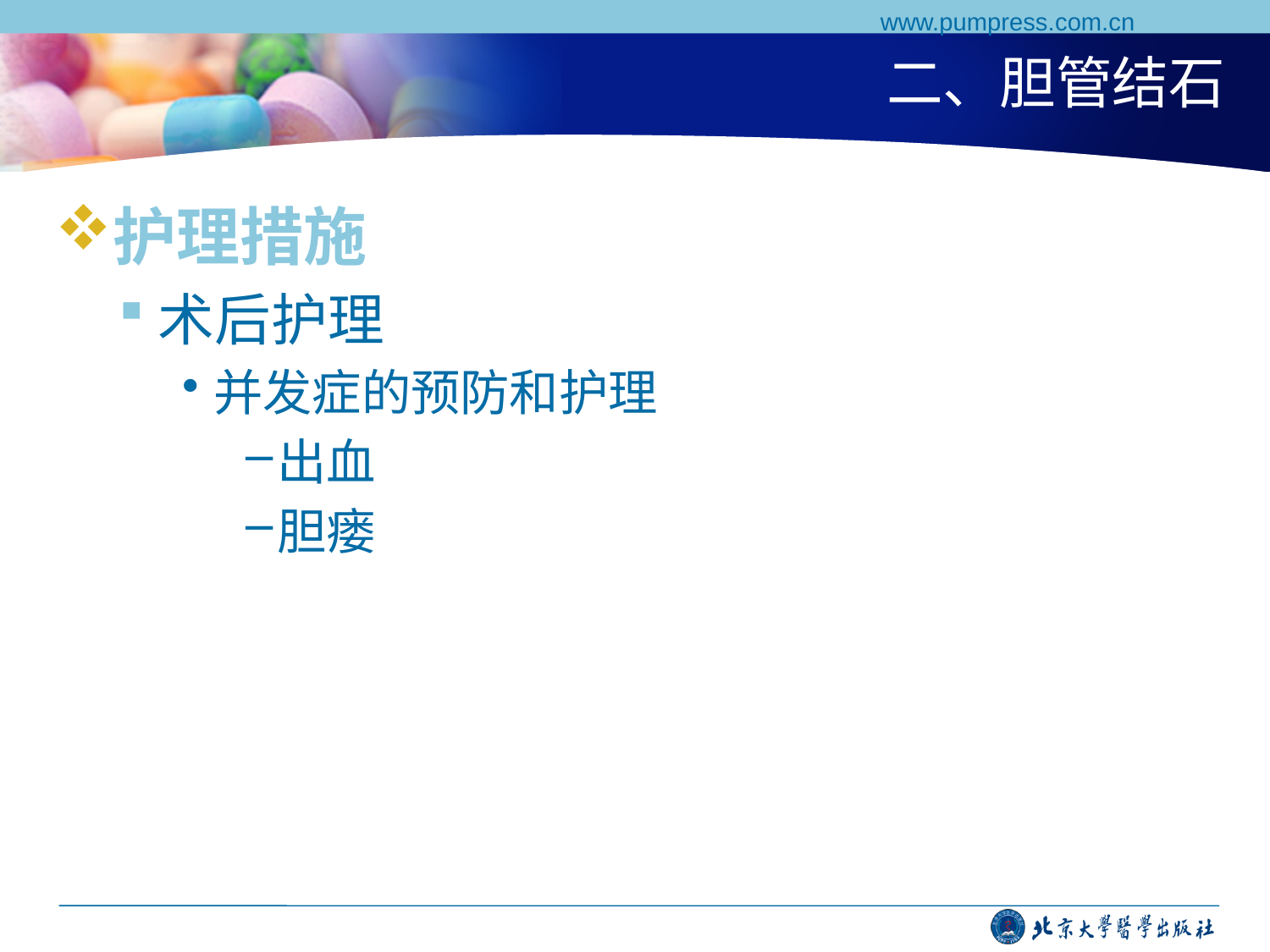

www.pumpress.com.cn
# 二、胆管结石
护理措施
术后护理
并发症的预防和护理
出血
胆瘘